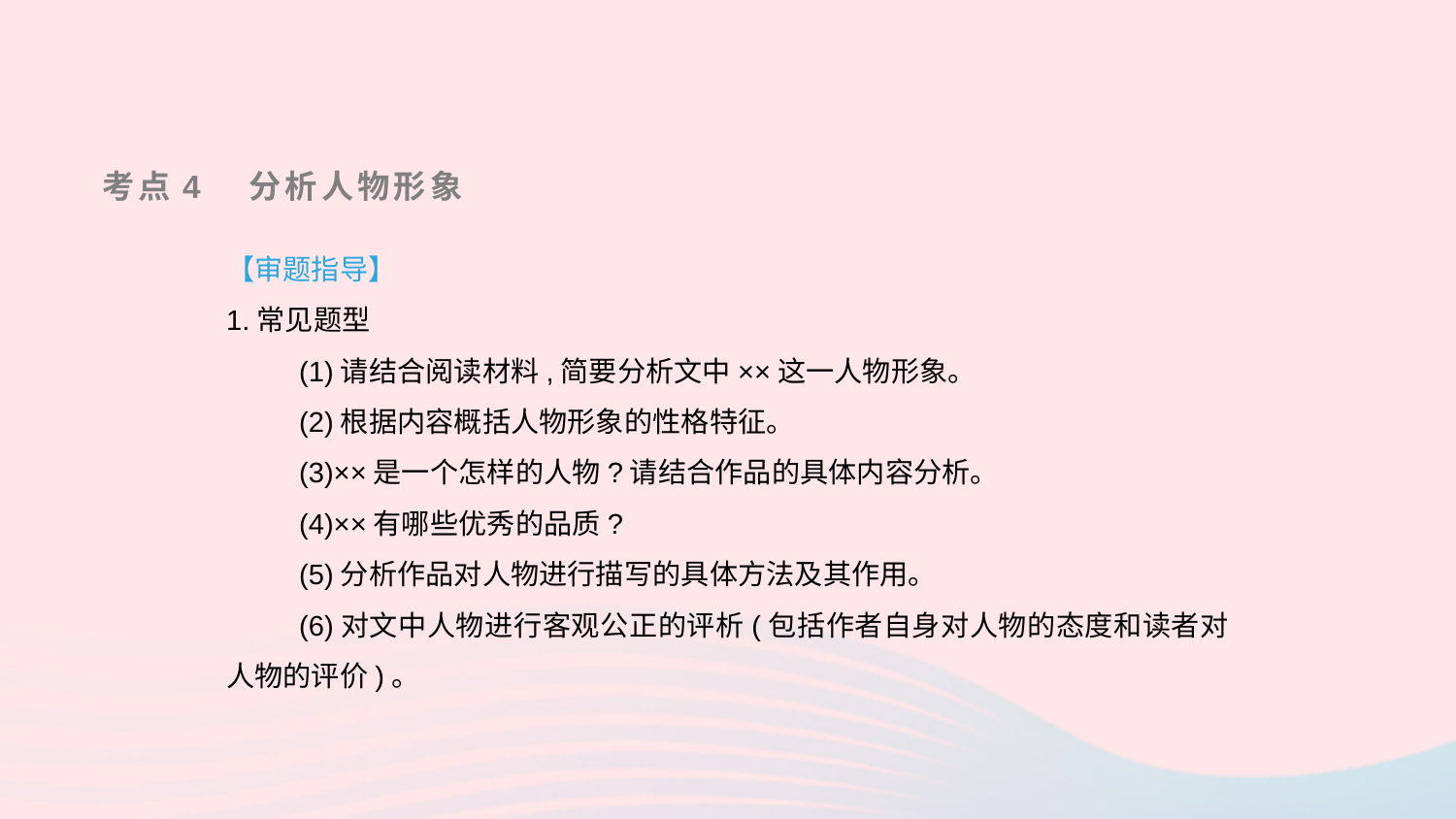

考点4　分析人物形象
【审题指导】
1.常见题型
(1)请结合阅读材料,简要分析文中××这一人物形象。
(2)根据内容概括人物形象的性格特征。
(3)××是一个怎样的人物?请结合作品的具体内容分析。
(4)××有哪些优秀的品质?
(5)分析作品对人物进行描写的具体方法及其作用。
(6)对文中人物进行客观公正的评析(包括作者自身对人物的态度和读者对人物的评价)。